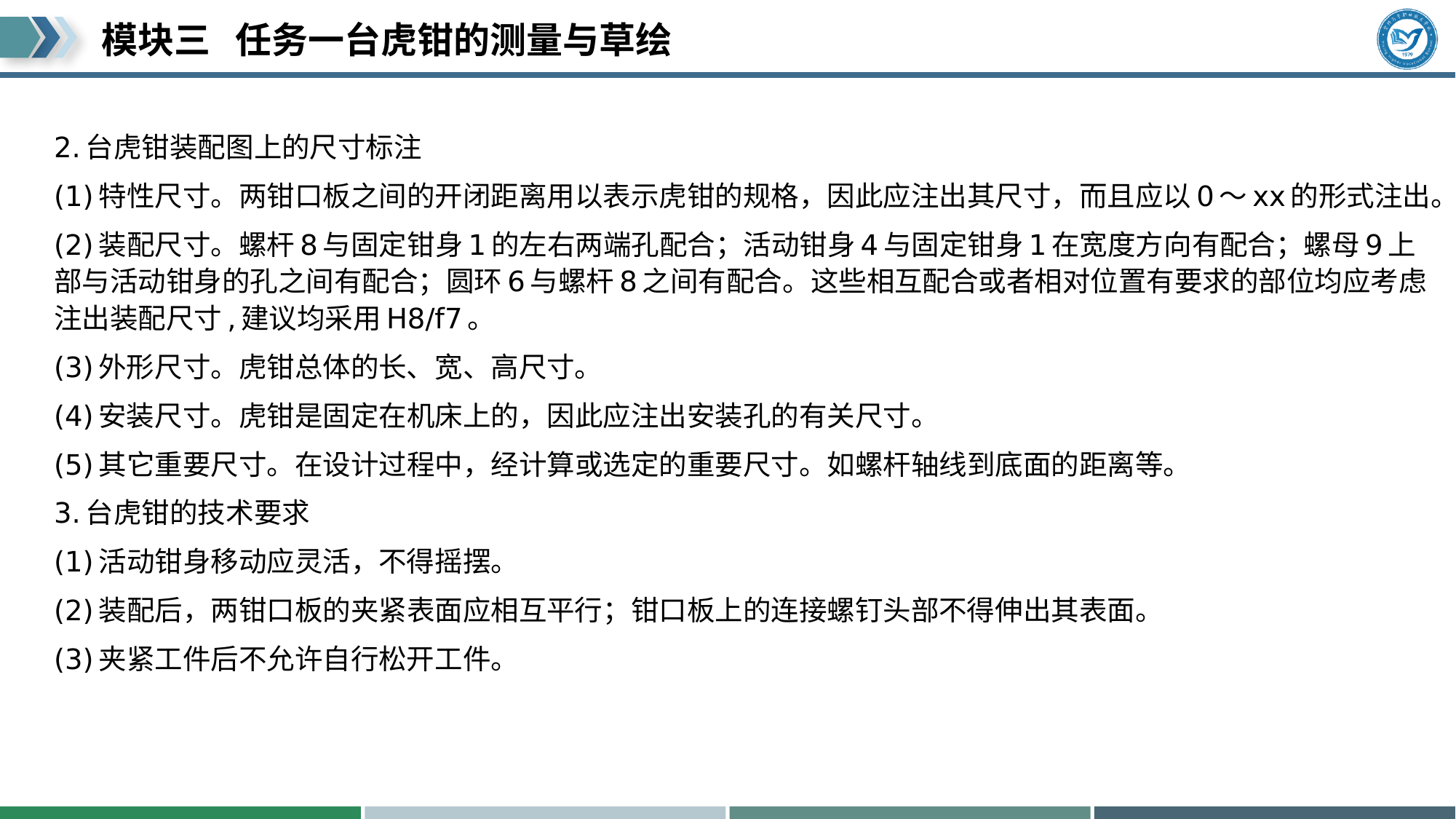

2.台虎钳装配图上的尺寸标注
(1)特性尺寸。两钳口板之间的开闭距离用以表示虎钳的规格，因此应注出其尺寸，而且应以0～xx的形式注出。
(2)装配尺寸。螺杆8与固定钳身1的左右两端孔配合；活动钳身4与固定钳身1在宽度方向有配合；螺母9上部与活动钳身的孔之间有配合；圆环6与螺杆8之间有配合。这些相互配合或者相对位置有要求的部位均应考虑注出装配尺寸,建议均采用H8/f7。
(3)外形尺寸。虎钳总体的长、宽、高尺寸。
(4)安装尺寸。虎钳是固定在机床上的，因此应注出安装孔的有关尺寸。
(5)其它重要尺寸。在设计过程中，经计算或选定的重要尺寸。如螺杆轴线到底面的距离等。
3.台虎钳的技术要求
(1)活动钳身移动应灵活，不得摇摆。
(2)装配后，两钳口板的夹紧表面应相互平行；钳口板上的连接螺钉头部不得伸出其表面。
(3)夹紧工件后不允许自行松开工件。